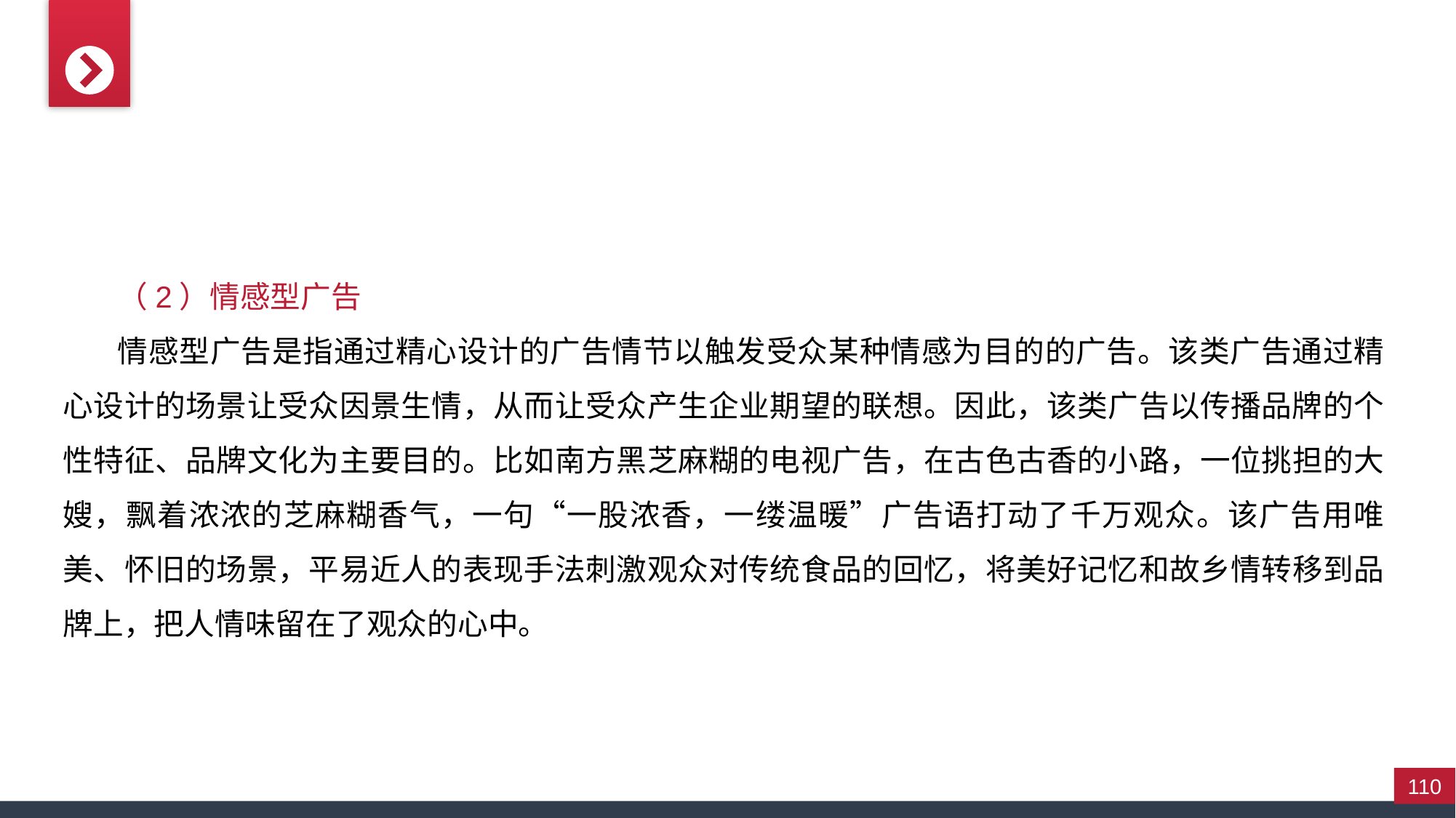

（2）情感型广告
情感型广告是指通过精心设计的广告情节以触发受众某种情感为目的的广告。该类广告通过精心设计的场景让受众因景生情，从而让受众产生企业期望的联想。因此，该类广告以传播品牌的个性特征、品牌文化为主要目的。比如南方黑芝麻糊的电视广告，在古色古香的小路，一位挑担的大嫂，飘着浓浓的芝麻糊香气，一句“一股浓香，一缕温暖”广告语打动了千万观众。该广告用唯美、怀旧的场景，平易近人的表现手法刺激观众对传统食品的回忆，将美好记忆和故乡情转移到品牌上，把人情味留在了观众的心中。